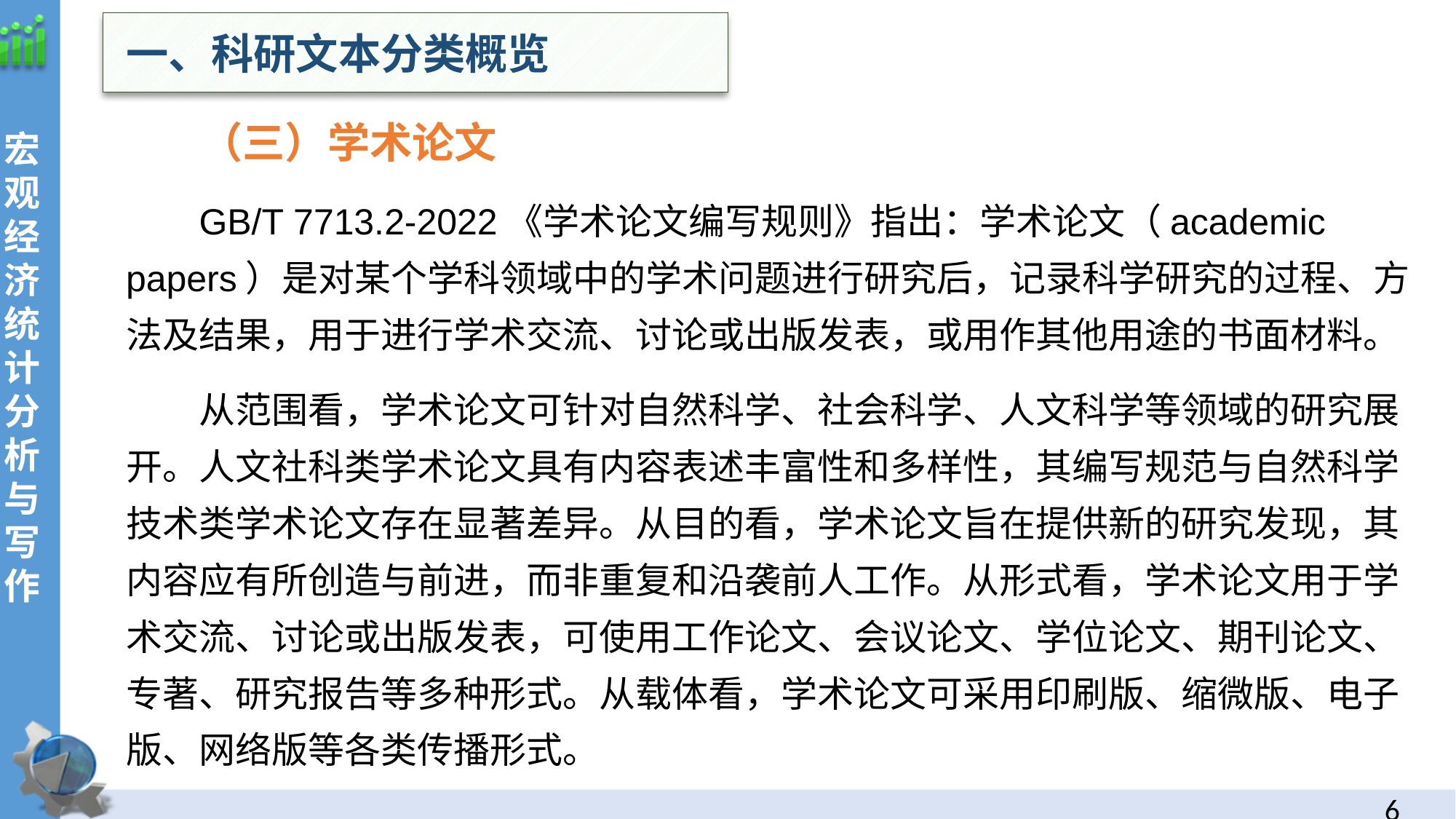

一、科研文本分类概览
         （三）学术论文
GB/T 7713.2-2022《学术论文编写规则》指出：学术论文（academic papers）是对某个学科领域中的学术问题进行研究后，记录科学研究的过程、方法及结果，用于进行学术交流、讨论或出版发表，或用作其他用途的书面材料。
从范围看，学术论文可针对自然科学、社会科学、人文科学等领域的研究展开。人文社科类学术论文具有内容表述丰富性和多样性，其编写规范与自然科学技术类学术论文存在显著差异。从目的看，学术论文旨在提供新的研究发现，其内容应有所创造与前进，而非重复和沿袭前人工作。从形式看，学术论文用于学术交流、讨论或出版发表，可使用工作论文、会议论文、学位论文、期刊论文、专著、研究报告等多种形式。从载体看，学术论文可采用印刷版、缩微版、电子版、网络版等各类传播形式。

6